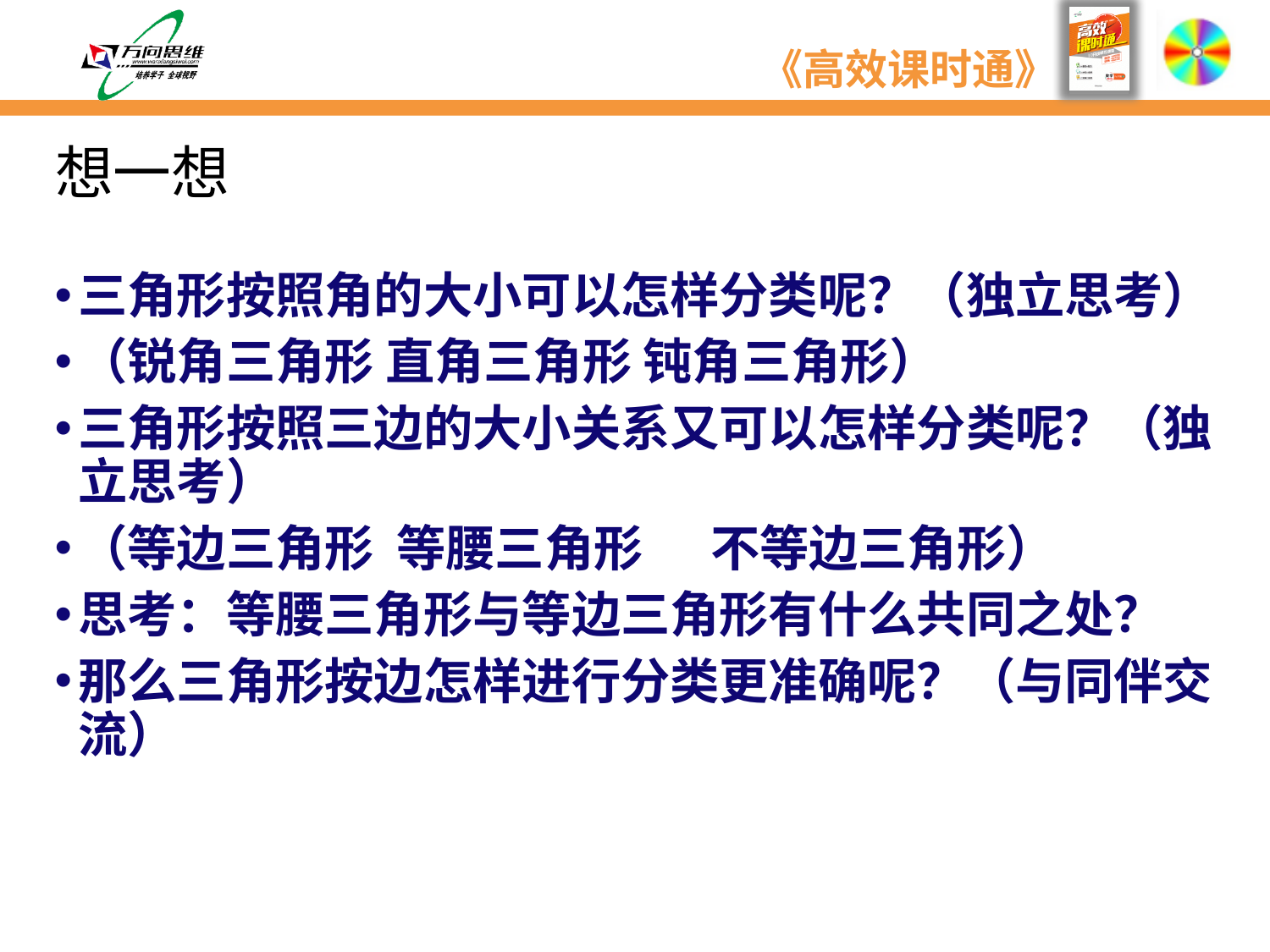

# 想一想
三角形按照角的大小可以怎样分类呢？（独立思考）
（锐角三角形 直角三角形 钝角三角形）
三角形按照三边的大小关系又可以怎样分类呢？（独立思考）
（等边三角形  等腰三角形      不等边三角形）
思考：等腰三角形与等边三角形有什么共同之处？
那么三角形按边怎样进行分类更准确呢？（与同伴交流）